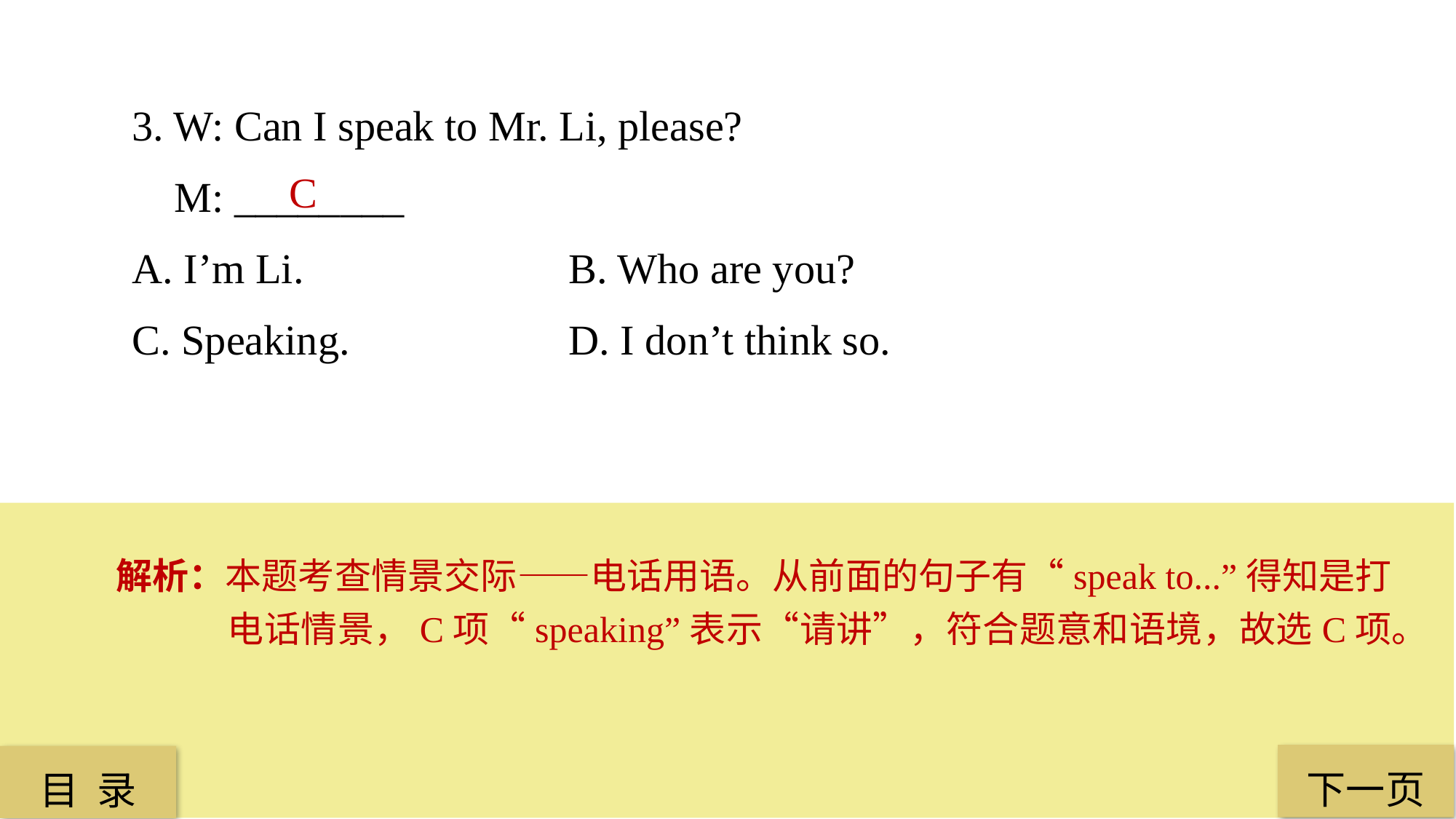

3. W: Can I speak to Mr. Li, please?
    M: ________
A. I’m Li. 			B. Who are you?
C. Speaking. 		D. I don’t think so.
C
解析：本题考查情景交际——电话用语。从前面的句子有“speak to...”得知是打电话情景，C项“speaking”表示“请讲”，符合题意和语境，故选C项。